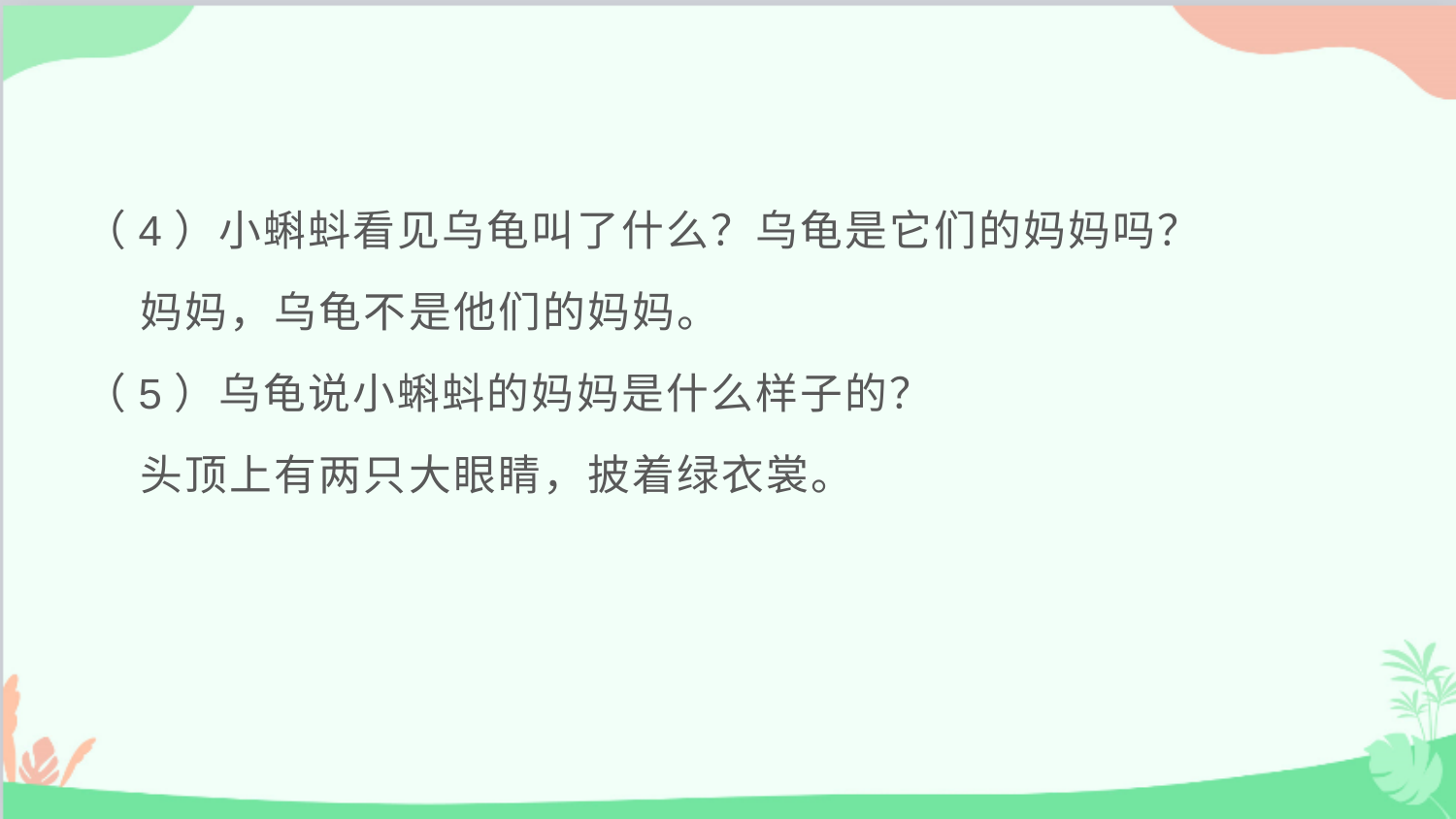

（4）小蝌蚪看见乌龟叫了什么？乌龟是它们的妈妈吗？
    妈妈，乌龟不是他们的妈妈。
（5）乌龟说小蝌蚪的妈妈是什么样子的？
    头顶上有两只大眼睛，披着绿衣裳。